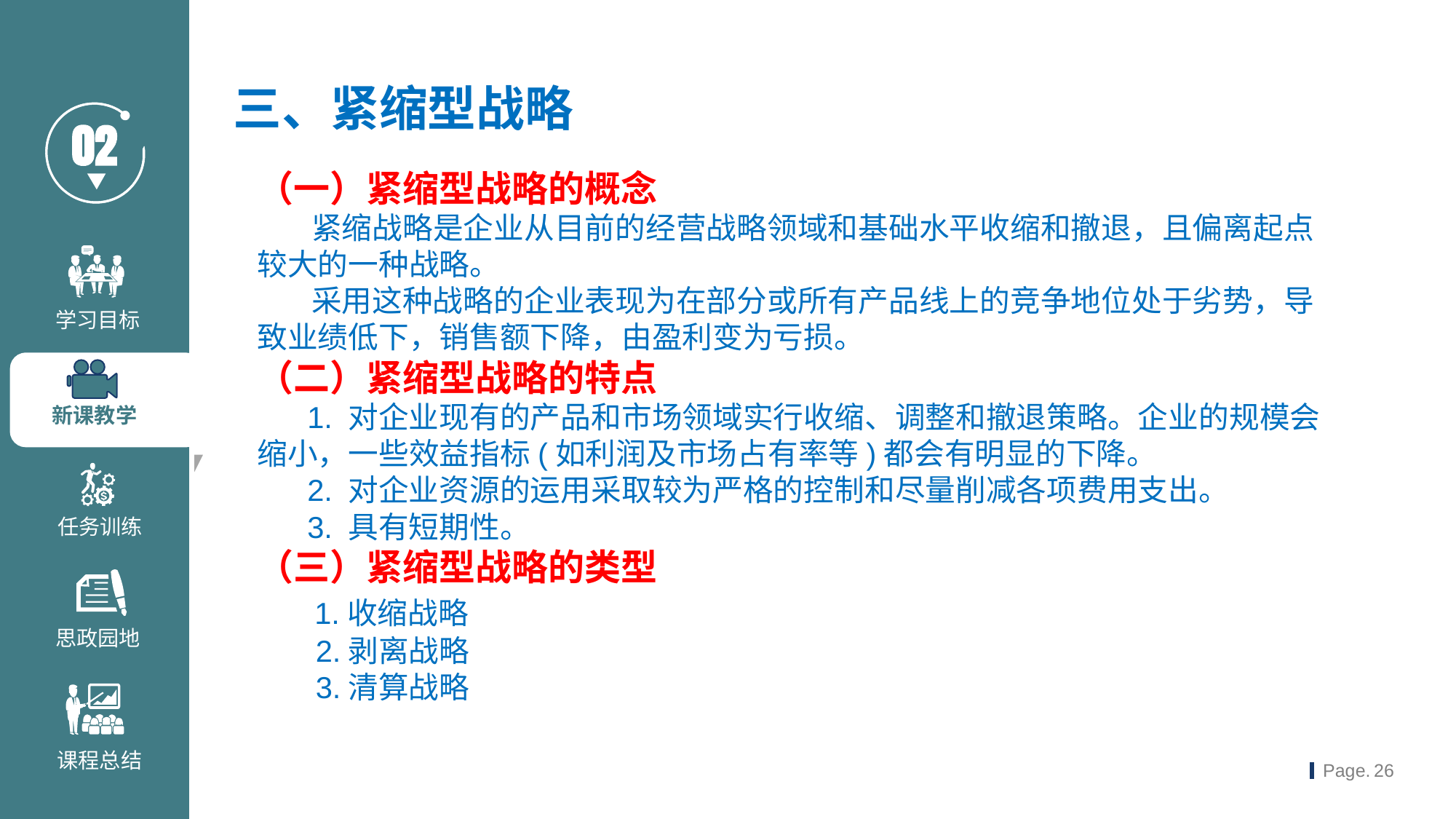

三、紧缩型战略
（一）紧缩型战略的概念
       紧缩战略是企业从目前的经营战略领域和基础水平收缩和撤退，且偏离起点较大的一种战略。
       采用这种战略的企业表现为在部分或所有产品线上的竞争地位处于劣势，导致业绩低下，销售额下降，由盈利变为亏损。
（二）紧缩型战略的特点
      1. 对企业现有的产品和市场领域实行收缩、调整和撤退策略。企业的规模会缩小，一些效益指标(如利润及市场占有率等)都会有明显的下降。
      2. 对企业资源的运用采取较为严格的控制和尽量削减各项费用支出。
      3. 具有短期性。
（三）紧缩型战略的类型
      1.收缩战略
       2.剥离战略
       3.清算战略